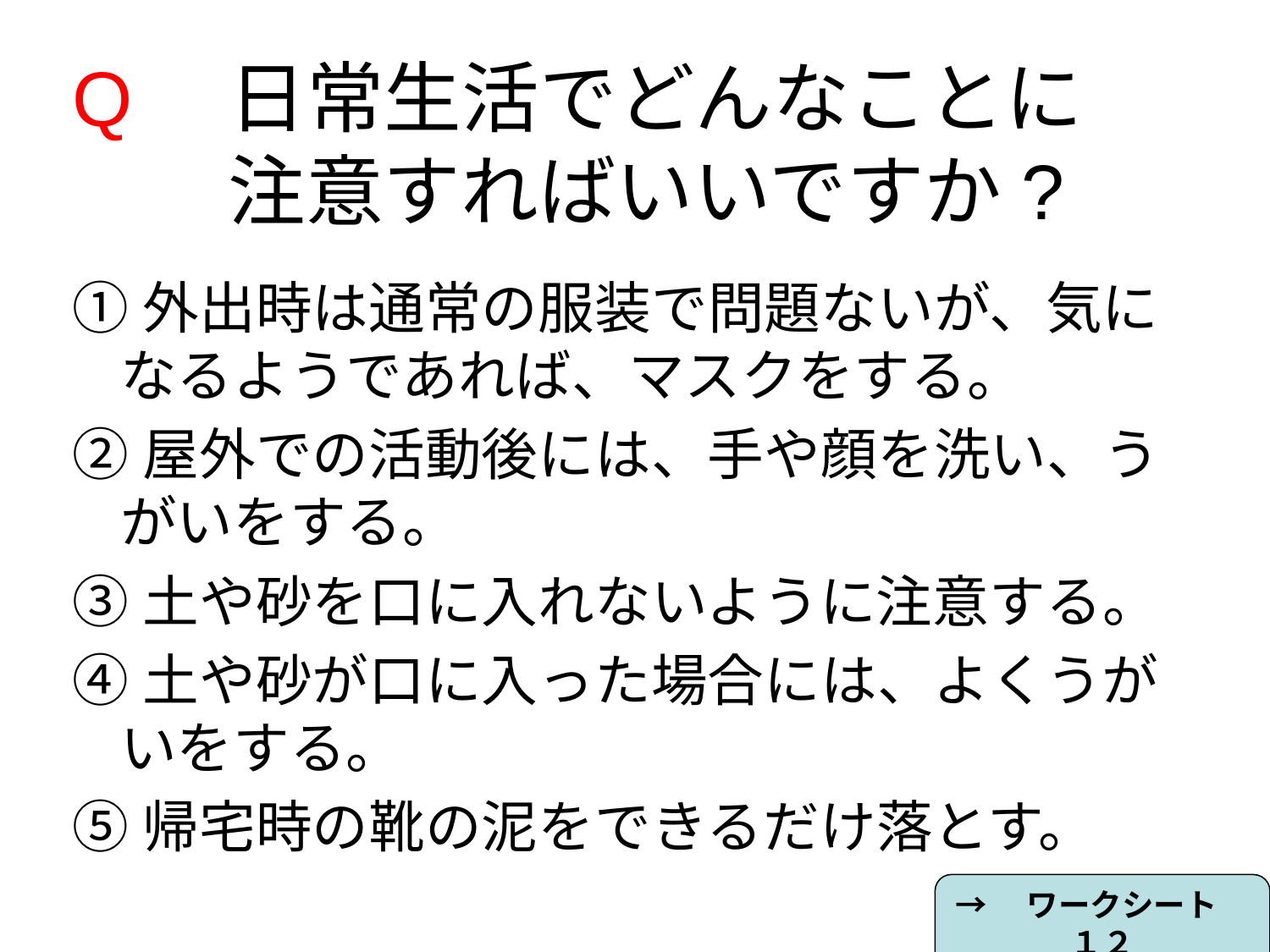

# Q　日常生活でどんなことに 　　注意すればいいですか?
①外出時は通常の服装で問題ないが、気になるようであれば、マスクをする。
②屋外での活動後には、手や顔を洗い、うがいをする。
③土や砂を口に入れないように注意する。
④土や砂が口に入った場合には、よくうがいをする。
⑤帰宅時の靴の泥をできるだけ落とす。
→　ワークシート　１２